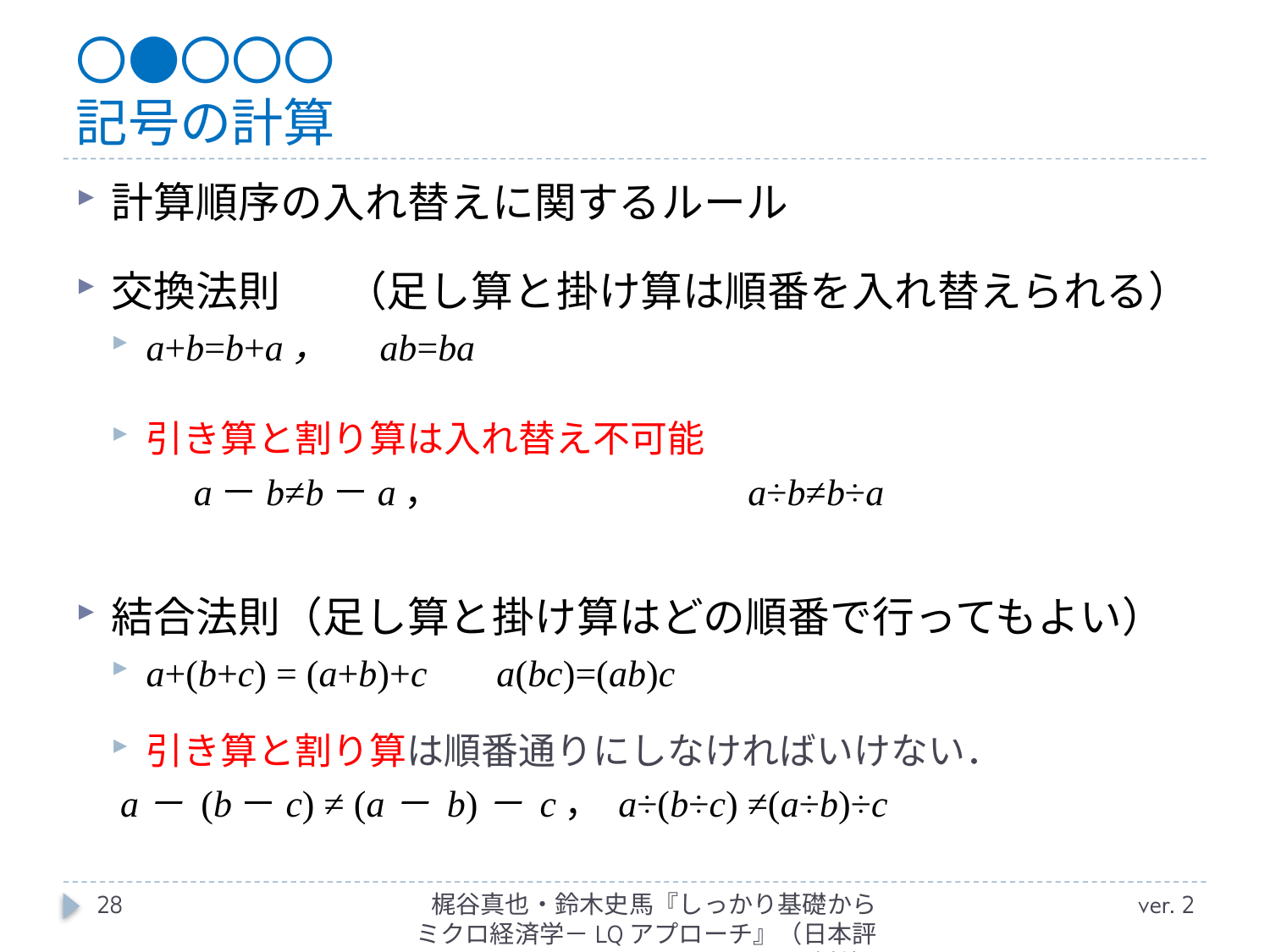

# 〇●〇〇〇 記号の計算
計算順序の入れ替えに関するルール

交換法則	（足し算と掛け算は順番を入れ替えられる）
a+b=b+a，			ab=ba

引き算と割り算は入れ替え不可能
　　a－b≠b－a，　　　　　　　　a÷b≠b÷a

結合法則（足し算と掛け算はどの順番で行ってもよい）
a+(b+c) = (a+b)+c	a(bc)=(ab)c

引き算と割り算は順番通りにしなければいけない．
	 a－ (b－c) ≠ (a－ b)－ c， a÷(b÷c) ≠(a÷b)÷c

28
梶谷真也・鈴木史馬『しっかり基礎からミクロ経済学－LQアプローチ』（日本評論社）
ver. 2